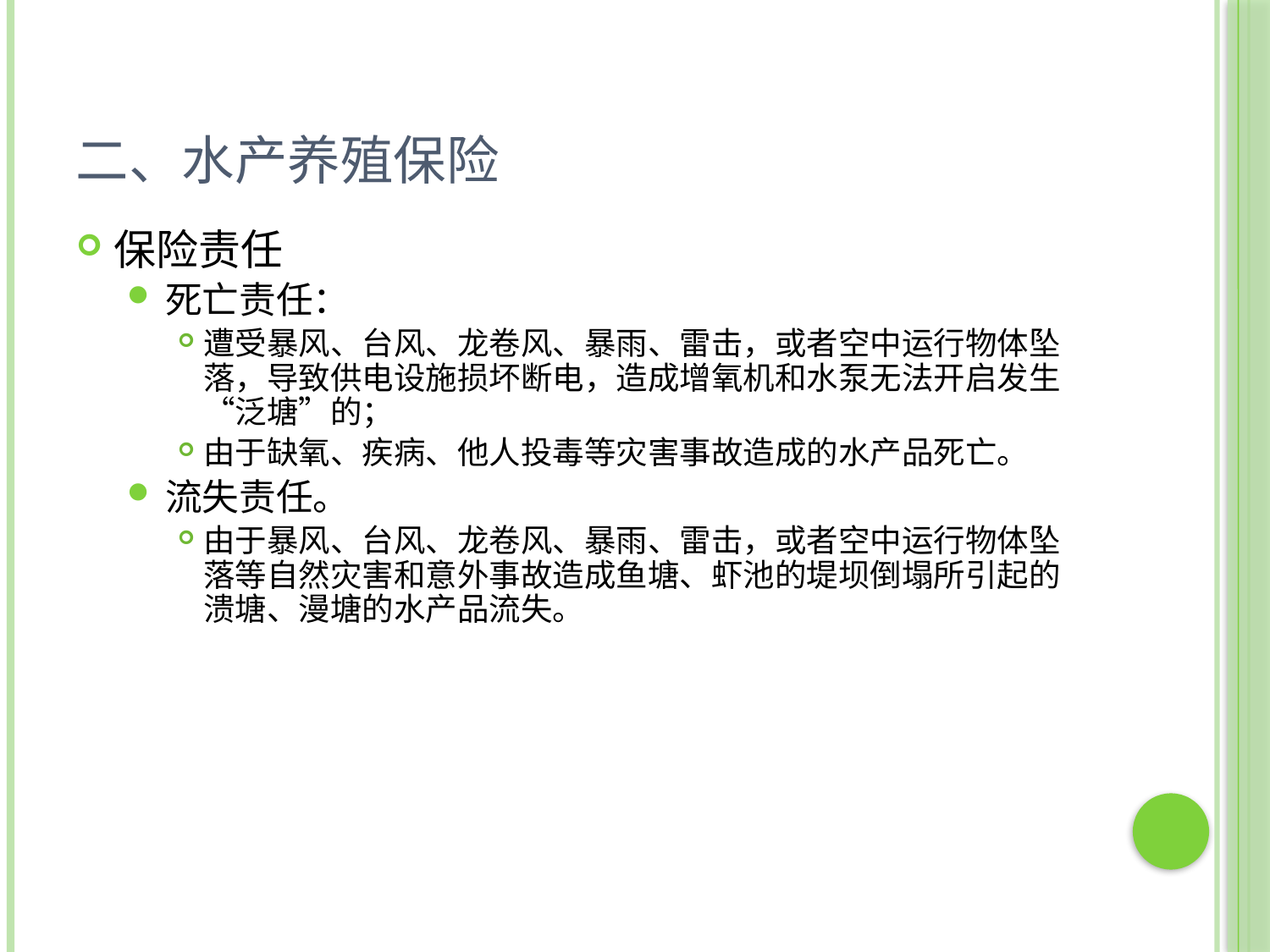

# 二、水产养殖保险
保险责任
死亡责任：
遭受暴风、台风、龙卷风、暴雨、雷击，或者空中运行物体坠落，导致供电设施损坏断电，造成增氧机和水泵无法开启发生“泛塘”的；
由于缺氧、疾病、他人投毒等灾害事故造成的水产品死亡。
流失责任。
由于暴风、台风、龙卷风、暴雨、雷击，或者空中运行物体坠落等自然灾害和意外事故造成鱼塘、虾池的堤坝倒塌所引起的溃塘、漫塘的水产品流失。